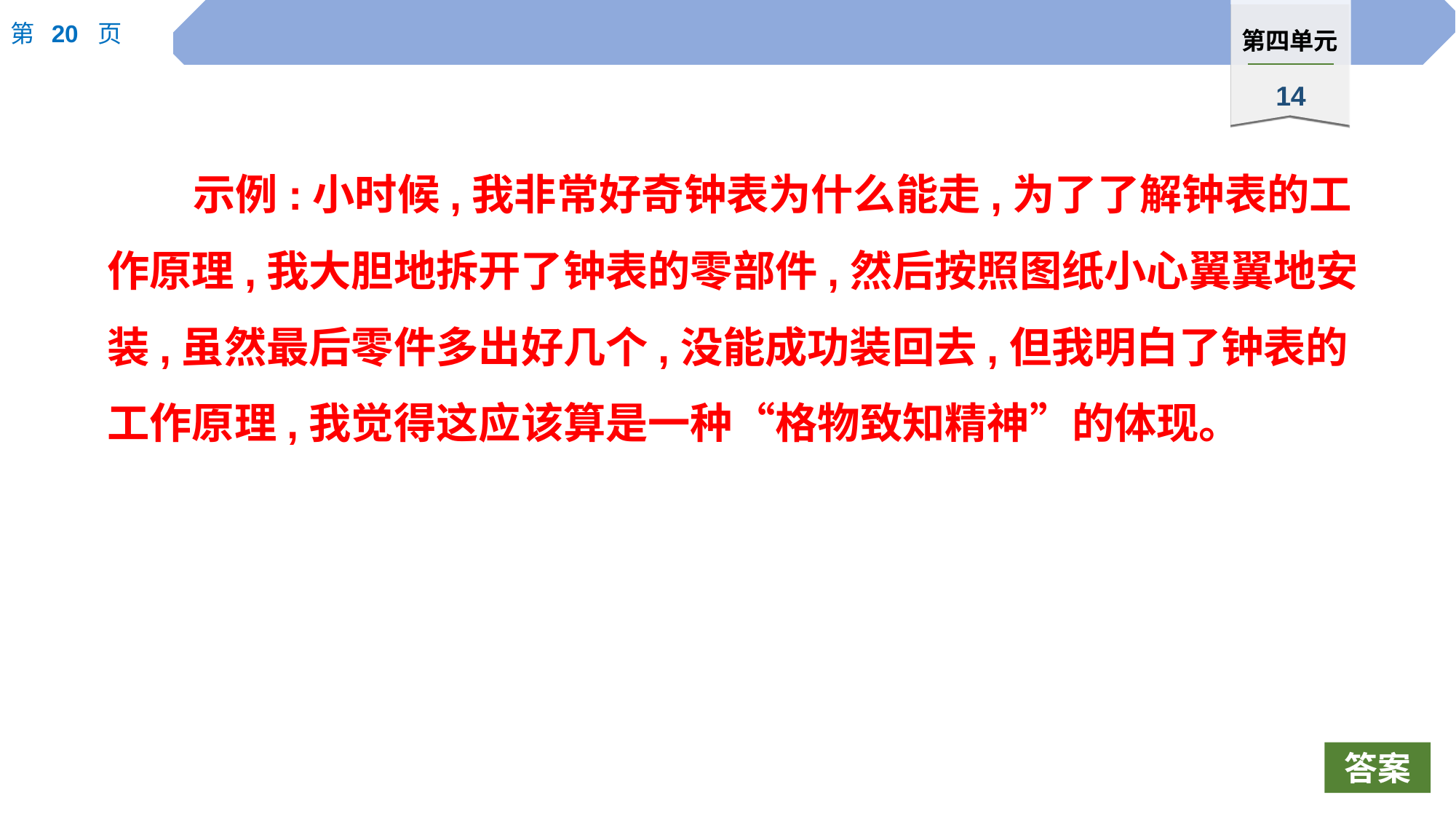

示例:小时候,我非常好奇钟表为什么能走,为了了解钟表的工作原理,我大胆地拆开了钟表的零部件,然后按照图纸小心翼翼地安装,虽然最后零件多出好几个,没能成功装回去,但我明白了钟表的工作原理,我觉得这应该算是一种“格物致知精神”的体现。
答案